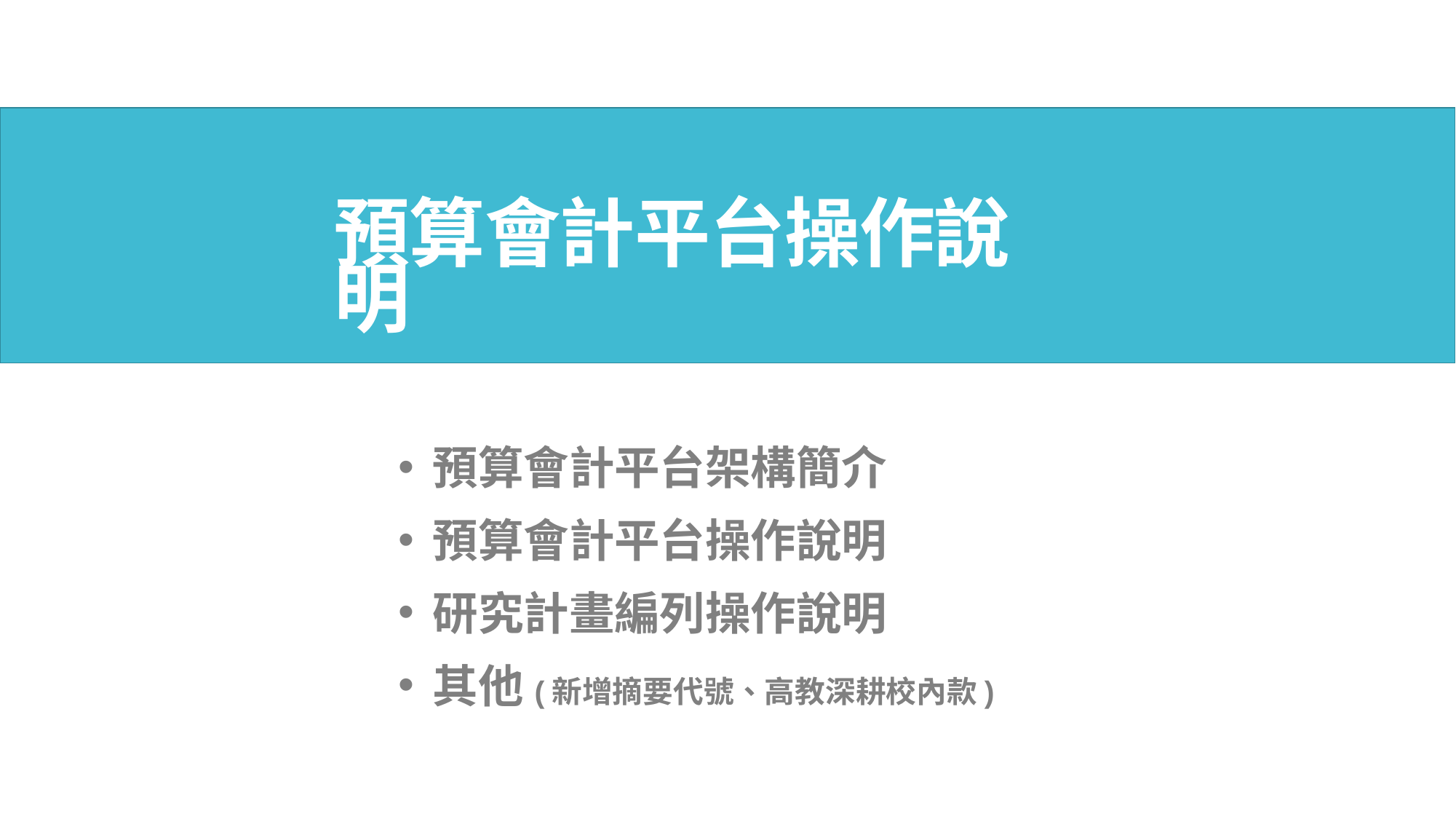

預算會計平台操作說明
預算會計平台架構簡介
預算會計平台操作說明
研究計畫編列操作說明
其他(新增摘要代號、高教深耕校內款)